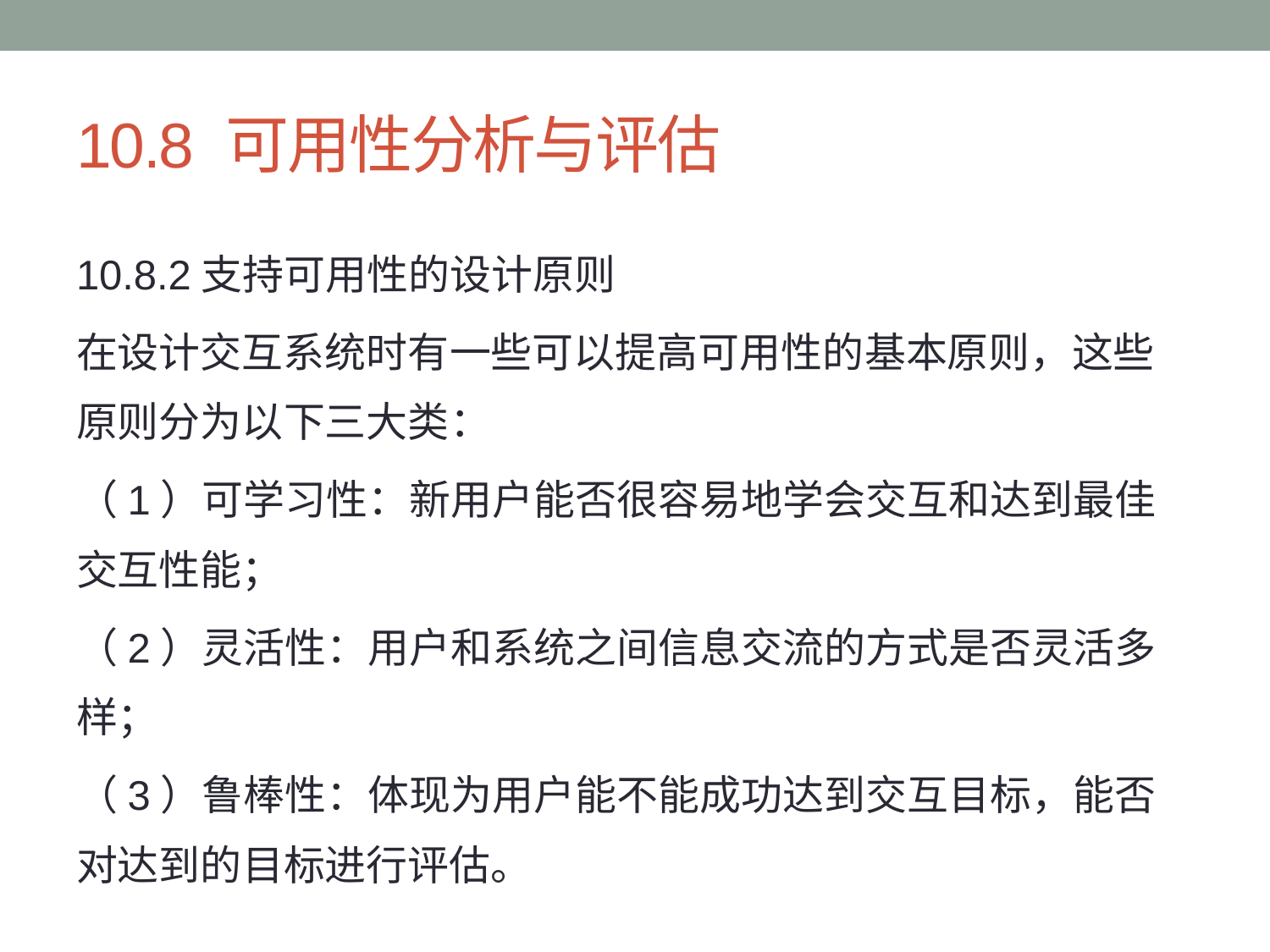

# 10.8 可用性分析与评估
10.8.2支持可用性的设计原则
在设计交互系统时有一些可以提高可用性的基本原则，这些原则分为以下三大类：
（1）可学习性：新用户能否很容易地学会交互和达到最佳交互性能；
（2）灵活性：用户和系统之间信息交流的方式是否灵活多样；
（3）鲁棒性：体现为用户能不能成功达到交互目标，能否对达到的目标进行评估。